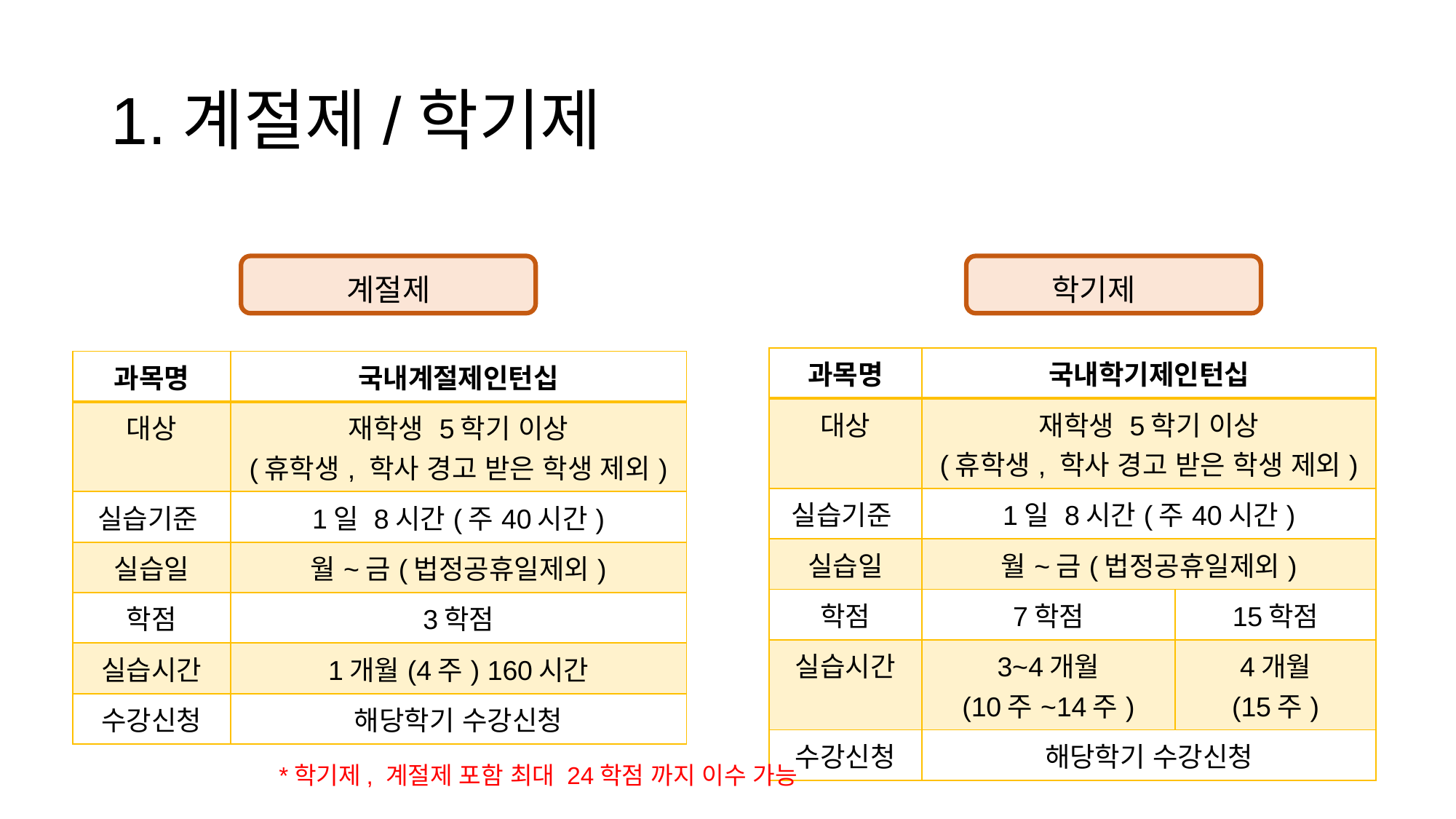

# 1.계절제/학기제

계절제

           학기제

| 과목명 | 국내학기제인턴십 |  |
| --- | --- | --- |
| 대상 | 재학생 5학기 이상 (휴학생, 학사 경고 받은 학생 제외) |  |
| 실습기준 | 1일 8시간(주40시간) |  |
| 실습일 | 월~금(법정공휴일제외) |  |
| 학점 | 7학점 | 15학점 |
| 실습시간 | 3~4개월 (10주~14주) | 4개월 (15주) |
| 수강신청 | 해당학기 수강신청 |  |
| 과목명 | 국내계절제인턴십 |
| --- | --- |
| 대상 | 재학생 5학기 이상 (휴학생, 학사 경고 받은 학생 제외) |
| 실습기준 | 1일 8시간(주40시간) |
| 실습일 | 월~금(법정공휴일제외) |
| 학점 | 3학점 |
| 실습시간 | 1개월(4주) 160시간 |
| 수강신청 | 해당학기 수강신청 |
*학기제, 계절제 포함 최대 24학점 까지 이수 가능